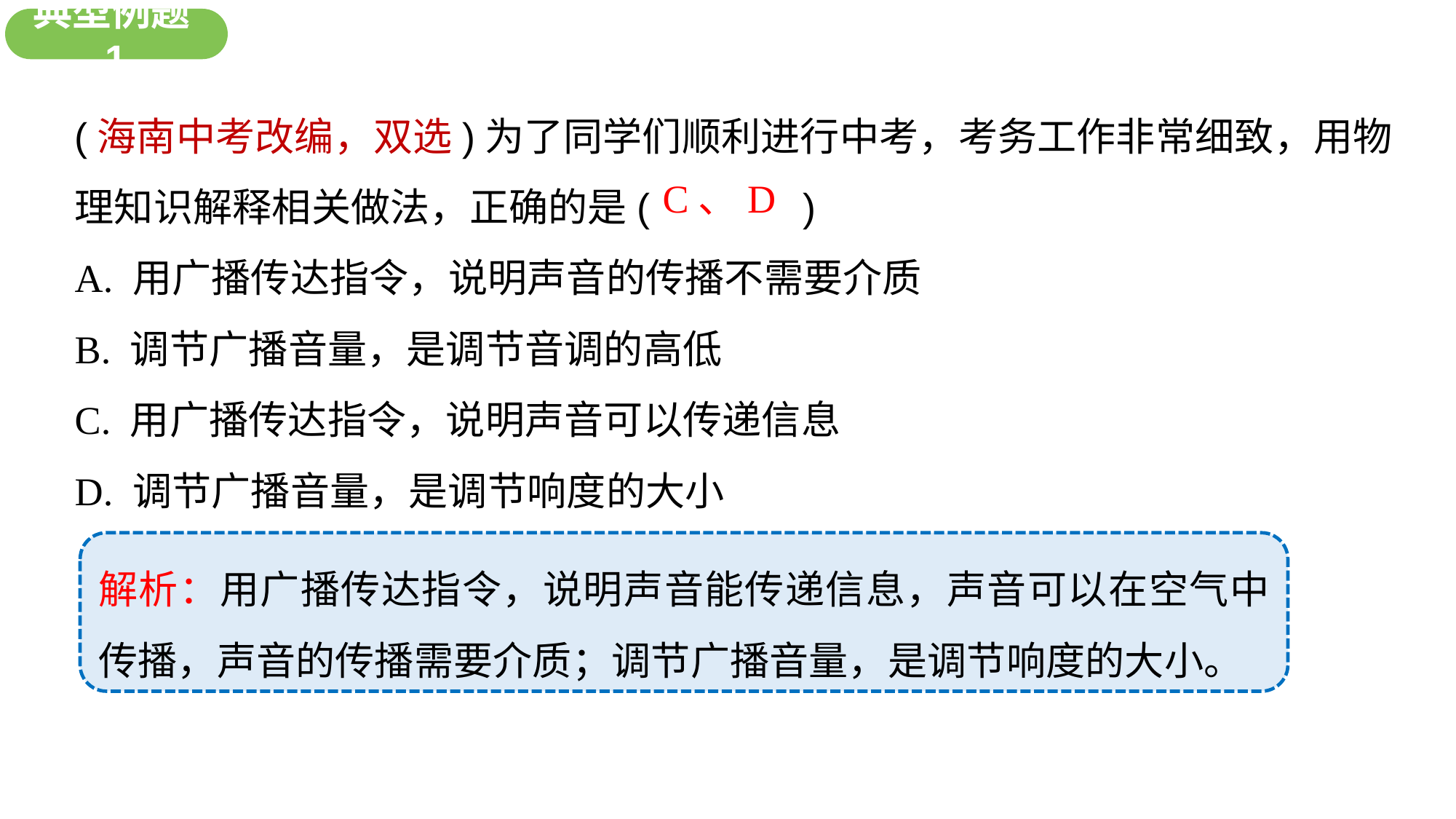

新知探究
典型例题1
(海南中考改编，双选)为了同学们顺利进行中考，考务工作非常细致，用物理知识解释相关做法，正确的是(              )
A. 用广播传达指令，说明声音的传播不需要介质
B. 调节广播音量，是调节音调的高低
C. 用广播传达指令，说明声音可以传递信息
D. 调节广播音量，是调节响度的大小
C、D
解析：用广播传达指令，说明声音能传递信息，声音可以在空气中传播，声音的传播需要介质；调节广播音量，是调节响度的大小。